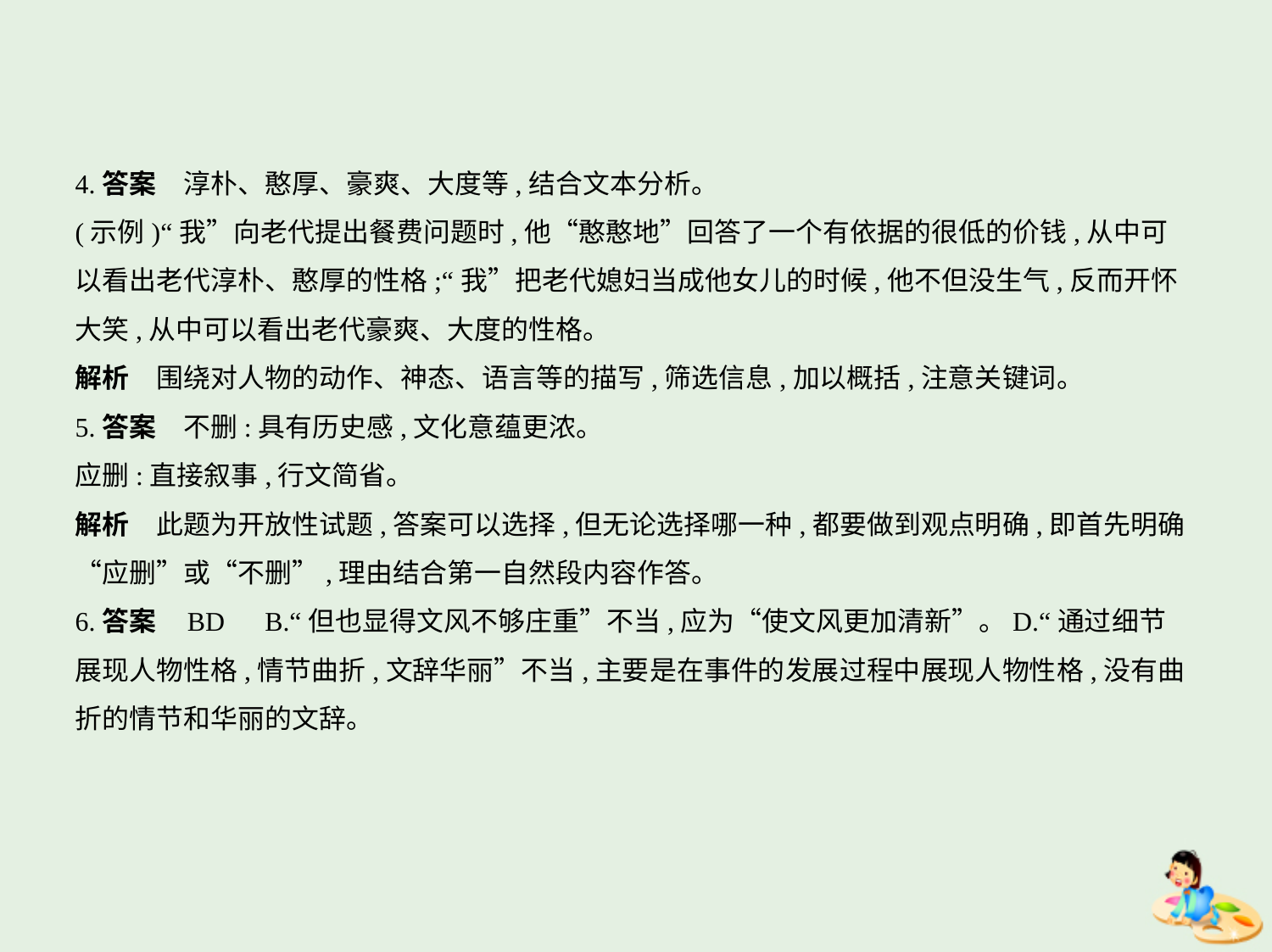

4.答案　淳朴、憨厚、豪爽、大度等,结合文本分析。
(示例)“我”向老代提出餐费问题时,他“憨憨地”回答了一个有依据的很低的价钱,从中可
以看出老代淳朴、憨厚的性格;“我”把老代媳妇当成他女儿的时候,他不但没生气,反而开怀
大笑,从中可以看出老代豪爽、大度的性格。
解析　围绕对人物的动作、神态、语言等的描写,筛选信息,加以概括,注意关键词。
5.答案　不删:具有历史感,文化意蕴更浓。
应删:直接叙事,行文简省。
解析　此题为开放性试题,答案可以选择,但无论选择哪一种,都要做到观点明确,即首先明确
“应删”或“不删”,理由结合第一自然段内容作答。
6.答案    BD　B.“但也显得文风不够庄重”不当,应为“使文风更加清新”。D.“通过细节
展现人物性格,情节曲折,文辞华丽”不当,主要是在事件的发展过程中展现人物性格,没有曲
折的情节和华丽的文辞。